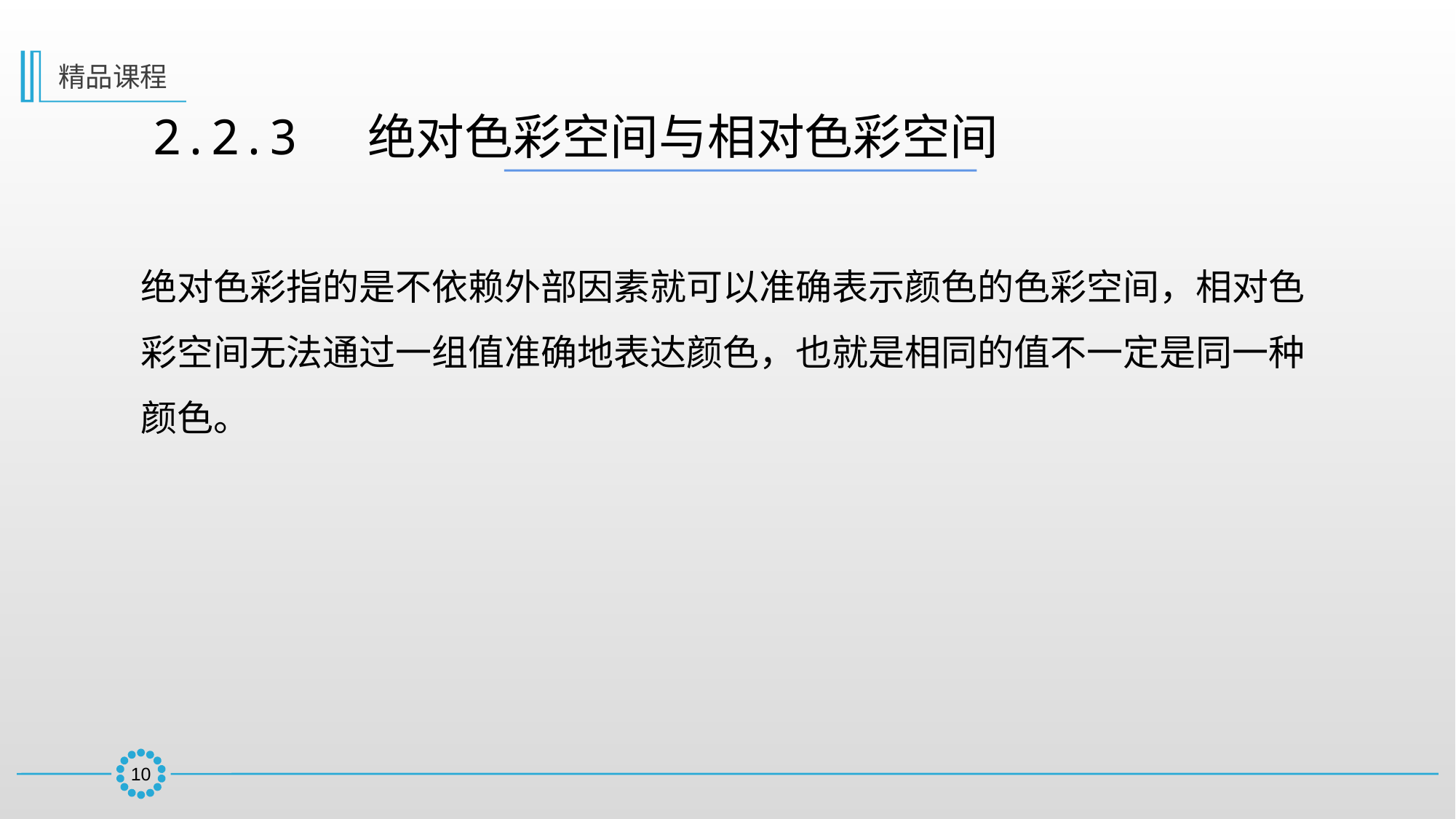

精品课程
2.2.3  绝对色彩空间与相对色彩空间

绝对色彩指的是不依赖外部因素就可以准确表示颜色的色彩空间，相对色彩空间无法通过一组值准确地表达颜色，也就是相同的值不一定是同一种颜色。

10